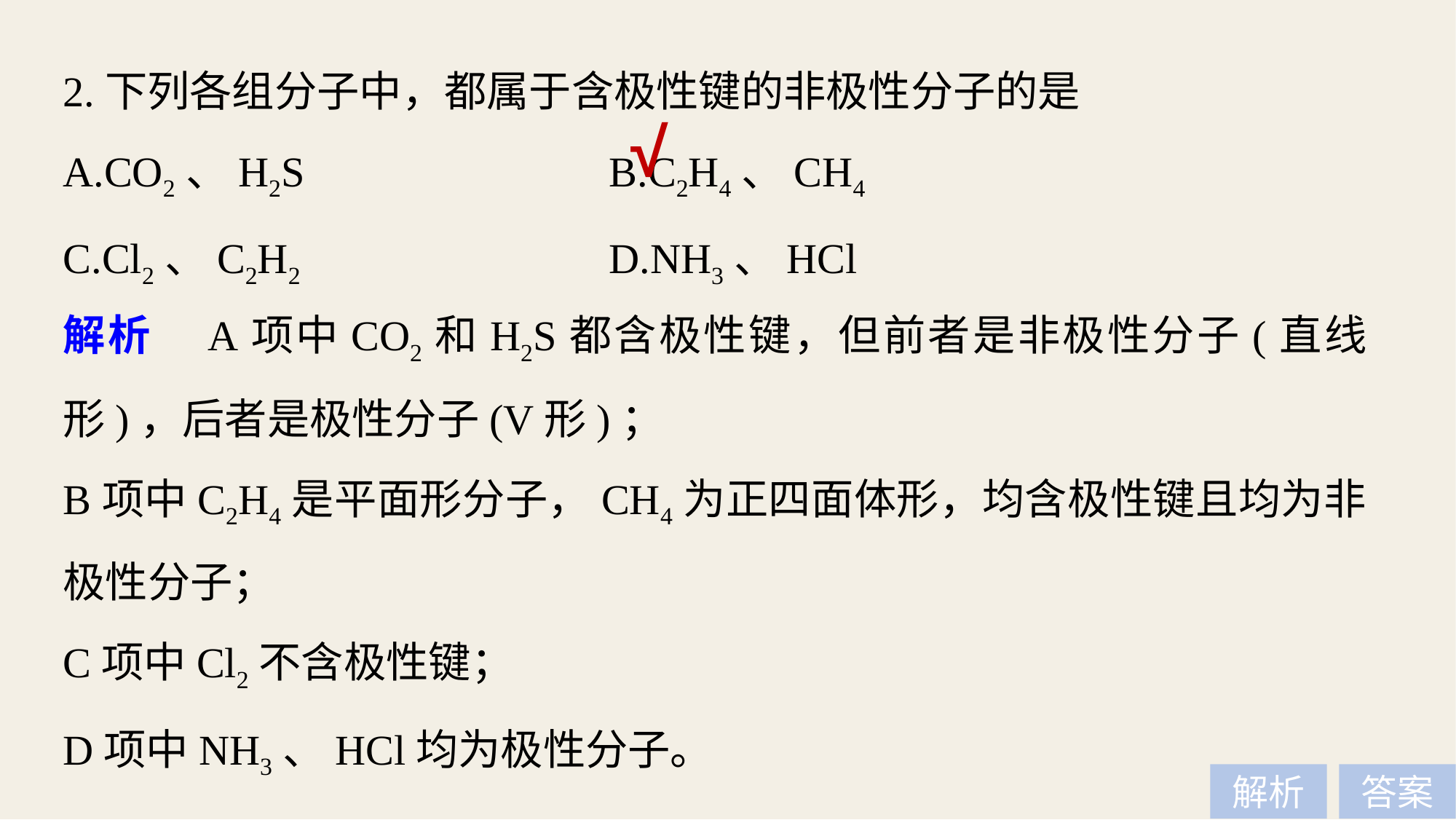

2.下列各组分子中，都属于含极性键的非极性分子的是
A.CO2、H2S  			B.C2H4、CH4
C.Cl2、C2H2  			D.NH3、HCl
√
解析　A项中CO2和H2S都含极性键，但前者是非极性分子(直线形)，后者是极性分子(V形)；
B项中C2H4是平面形分子，CH4为正四面体形，均含极性键且均为非极性分子；
C项中Cl2不含极性键；
D项中NH3、HCl均为极性分子。
解析
答案